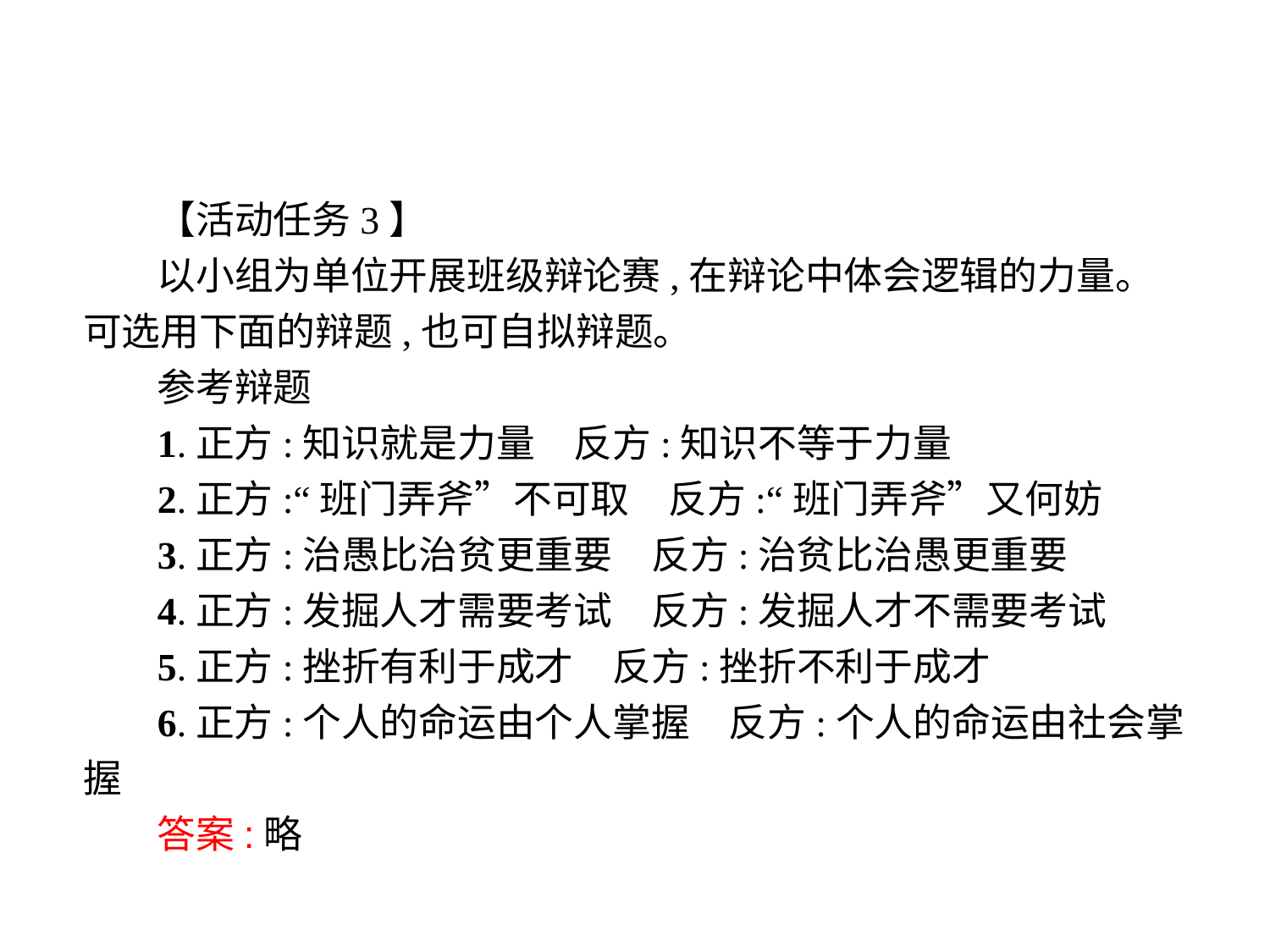

【活动任务3】
以小组为单位开展班级辩论赛,在辩论中体会逻辑的力量。可选用下面的辩题,也可自拟辩题。
参考辩题
1.正方:知识就是力量　反方:知识不等于力量
2.正方:“班门弄斧”不可取　反方:“班门弄斧”又何妨
3.正方:治愚比治贫更重要　反方:治贫比治愚更重要
4.正方:发掘人才需要考试　反方:发掘人才不需要考试
5.正方:挫折有利于成才　反方:挫折不利于成才
6.正方:个人的命运由个人掌握　反方:个人的命运由社会掌握
答案:略